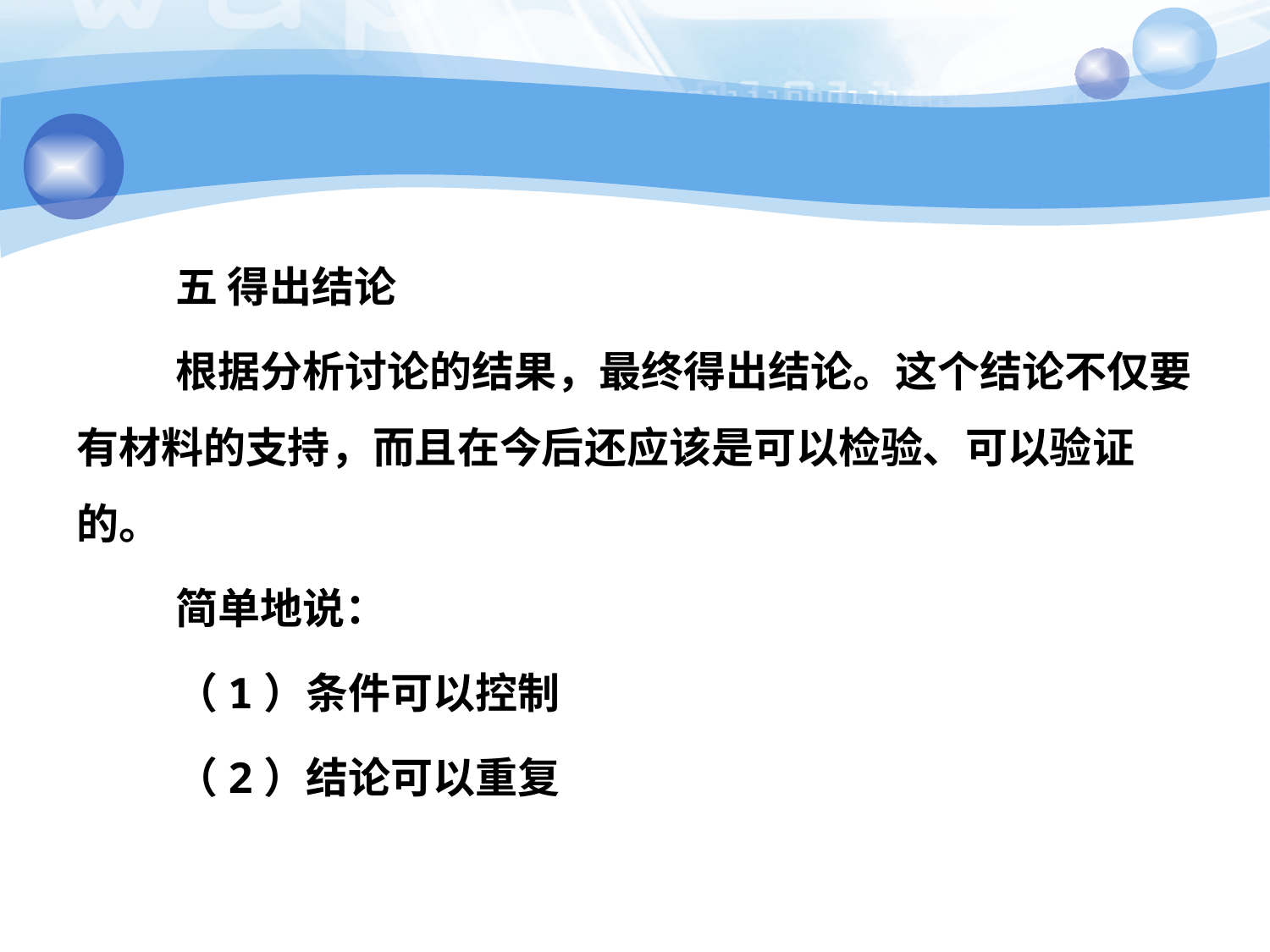

#
五 得出结论
根据分析讨论的结果，最终得出结论。这个结论不仅要有材料的支持，而且在今后还应该是可以检验、可以验证的。
简单地说：
（1）条件可以控制
（2）结论可以重复